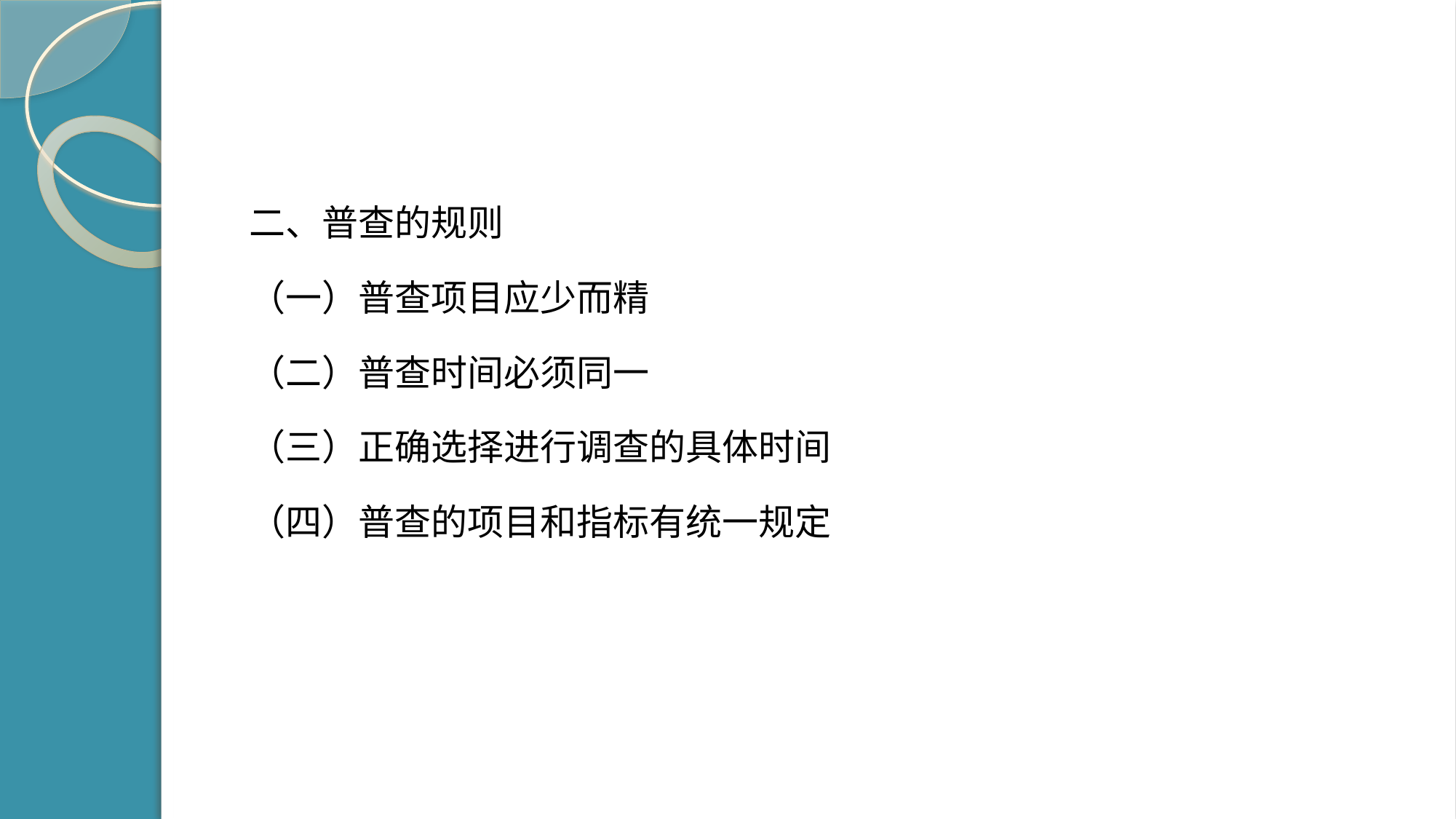

#
二、普查的规则
（一）普查项目应少而精
（二）普查时间必须同一
（三）正确选择进行调查的具体时间
（四）普查的项目和指标有统一规定